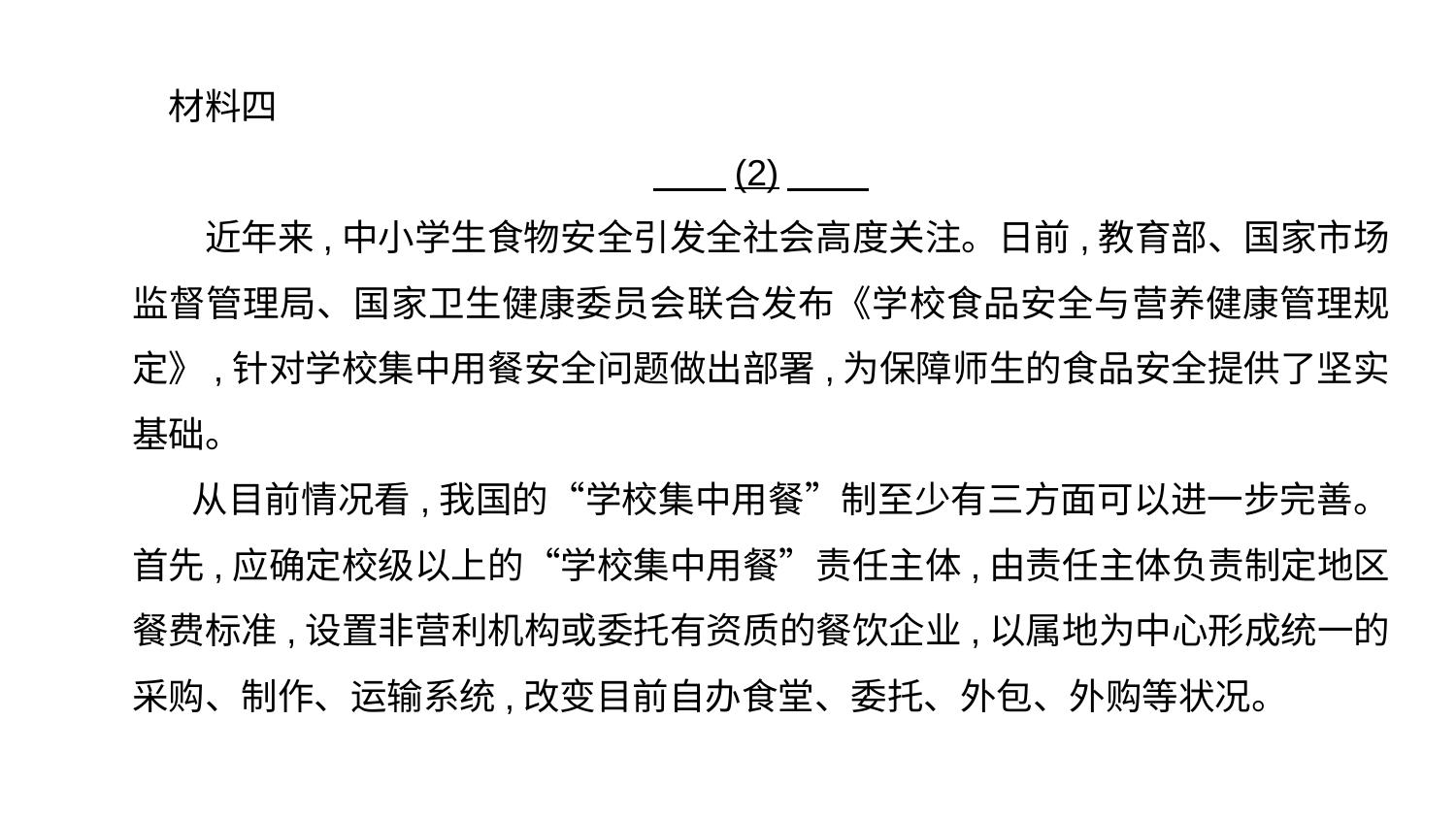

材料四
　　(2)
　　近年来,中小学生食物安全引发全社会高度关注。日前,教育部、国家市场监督管理局、国家卫生健康委员会联合发布《学校食品安全与营养健康管理规定》,针对学校集中用餐安全问题做出部署,为保障师生的食品安全提供了坚实基础。
      从目前情况看,我国的“学校集中用餐”制至少有三方面可以进一步完善。首先,应确定校级以上的“学校集中用餐”责任主体,由责任主体负责制定地区餐费标准,设置非营利机构或委托有资质的餐饮企业,以属地为中心形成统一的采购、制作、运输系统,改变目前自办食堂、委托、外包、外购等状况。